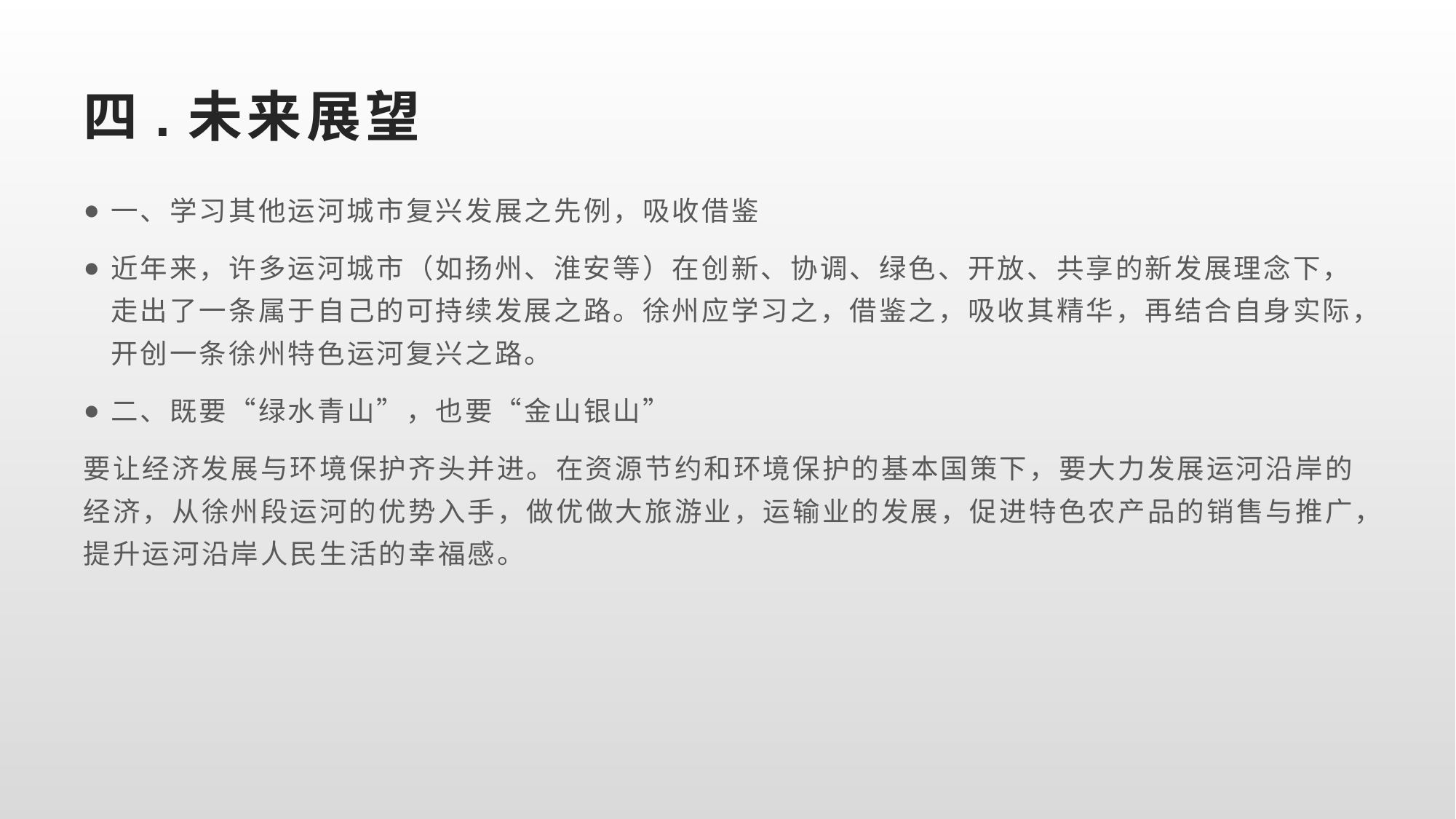

# 四.未来展望
一、学习其他运河城市复兴发展之先例，吸收借鉴
近年来，许多运河城市（如扬州、淮安等）在创新、协调、绿色、开放、共享的新发展理念下，走出了一条属于自己的可持续发展之路。徐州应学习之，借鉴之，吸收其精华，再结合自身实际，开创一条徐州特色运河复兴之路。
二、既要“绿水青山”，也要“金山银山”
要让经济发展与环境保护齐头并进。在资源节约和环境保护的基本国策下，要大力发展运河沿岸的经济，从徐州段运河的优势入手，做优做大旅游业，运输业的发展，促进特色农产品的销售与推广，提升运河沿岸人民生活的幸福感。